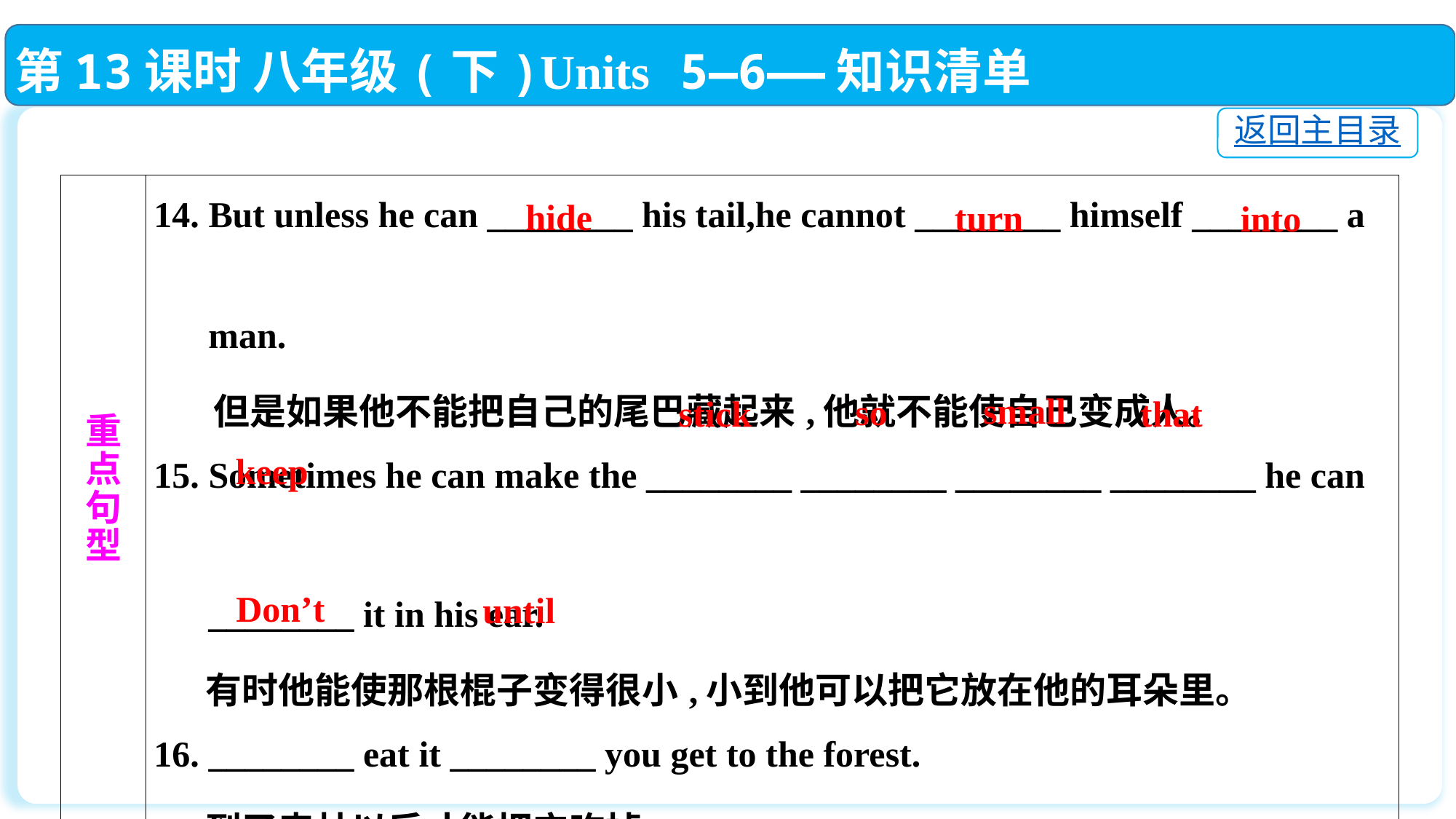

第13课时 八年级(下)Units 5—6——知识清单

返回主目录
| 重 点 句 型 | 14. But unless he can \_\_\_\_\_\_\_\_ his tail,he cannot \_\_\_\_\_\_\_\_ himself \_\_\_\_\_\_\_\_ a man. 但是如果他不能把自己的尾巴藏起来,他就不能使自己变成人。 15. Sometimes he can make the \_\_\_\_\_\_\_\_ \_\_\_\_\_\_\_\_ \_\_\_\_\_\_\_\_ \_\_\_\_\_\_\_\_ he can 　　　　 \_\_\_\_\_\_\_\_ it in his ear. 有时他能使那根棍子变得很小,小到他可以把它放在他的耳朵里。 16. \_\_\_\_\_\_\_\_ eat it \_\_\_\_\_\_\_\_ you get to the forest. 到了森林以后才能把它吃掉。 |
| --- | --- |
hide
turn
into

small
so
stick
that
 keep
Don’t
until